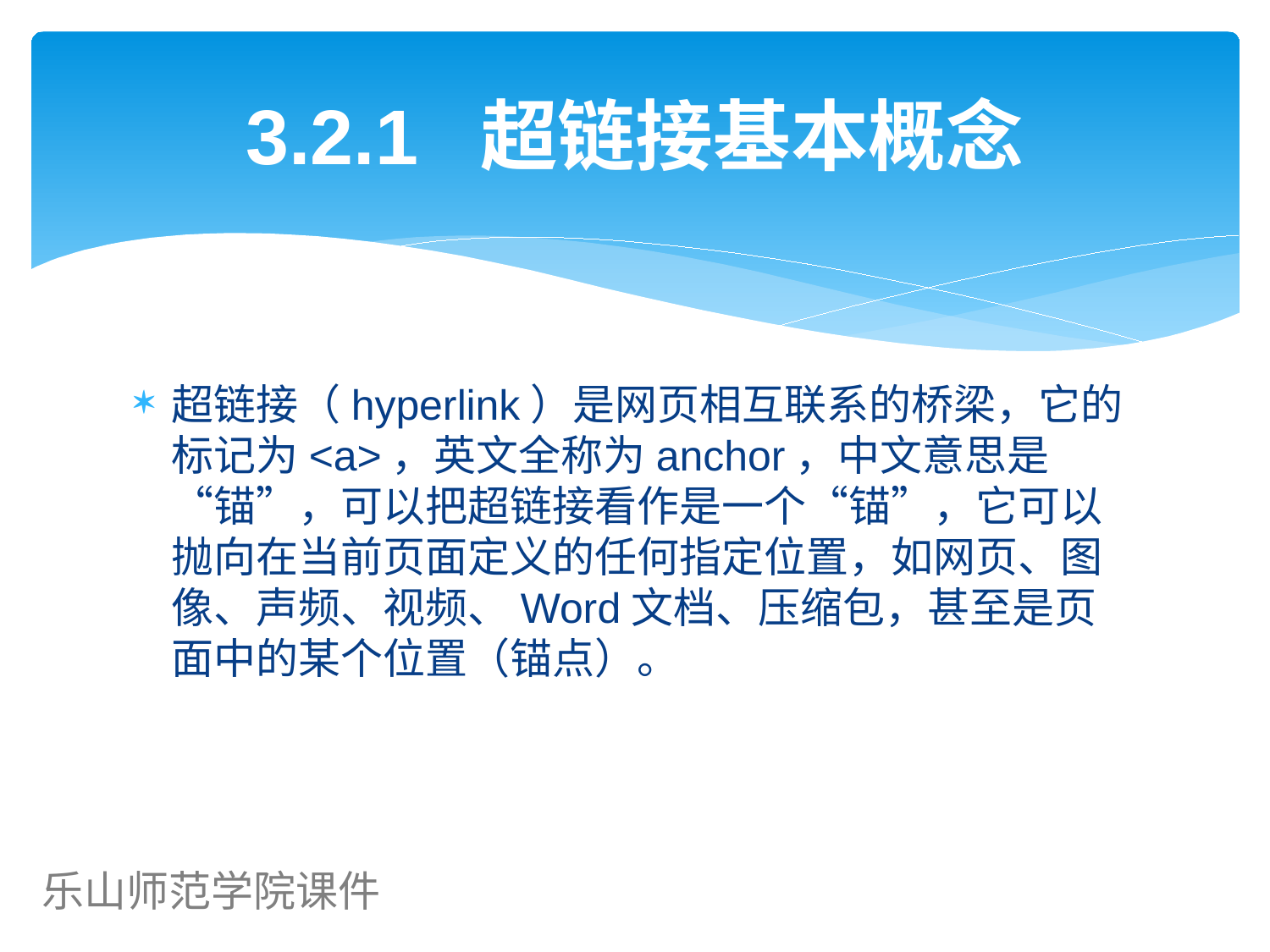

# 3.2.1  超链接基本概念
超链接（hyperlink）是网页相互联系的桥梁，它的标记为<a>，英文全称为anchor，中文意思是“锚”，可以把超链接看作是一个“锚”，它可以抛向在当前页面定义的任何指定位置，如网页、图像、声频、视频、Word文档、压缩包，甚至是页面中的某个位置（锚点）。